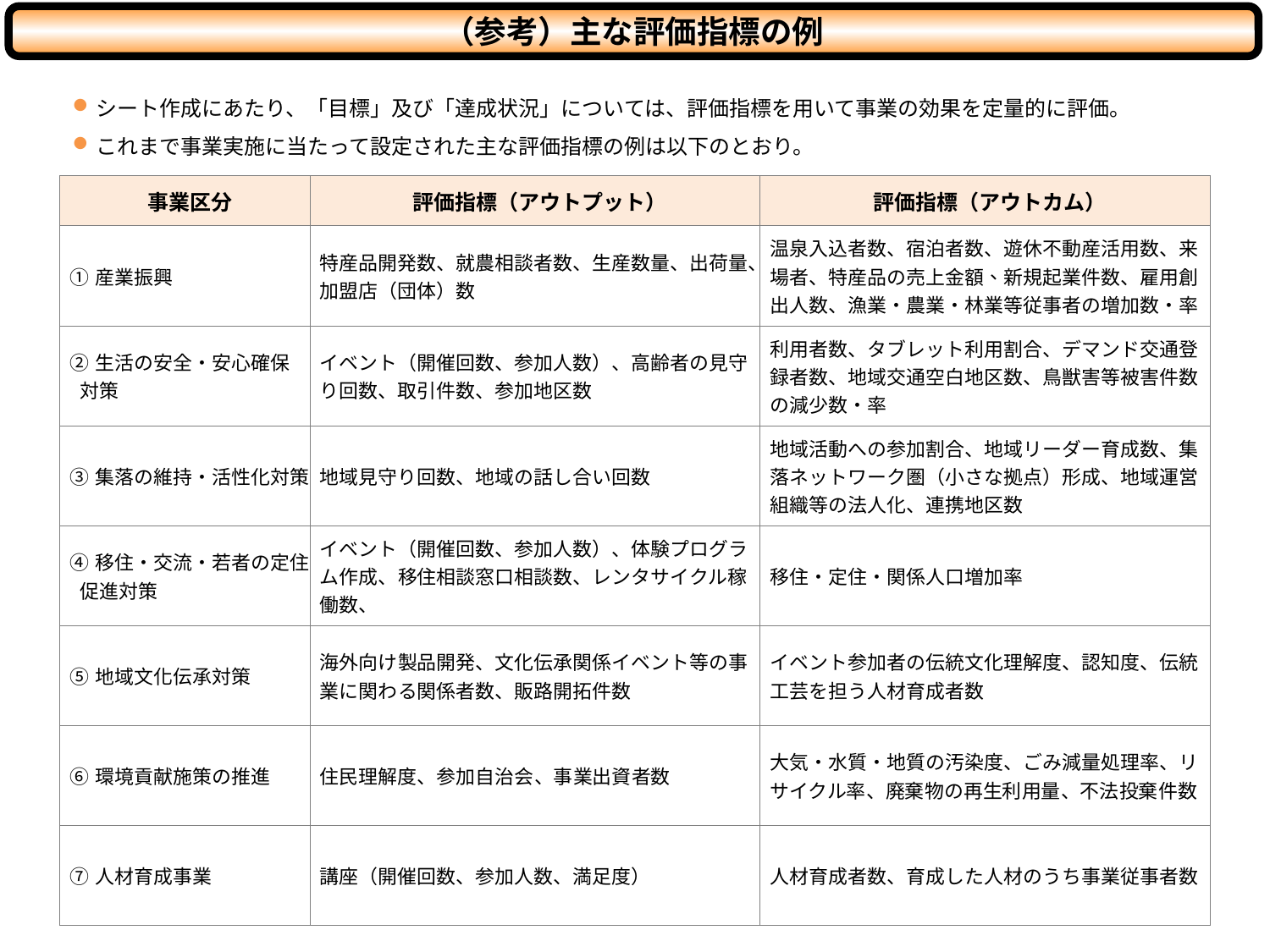

（参考）主な評価指標の例
シート作成にあたり、「目標」及び「達成状況」については、評価指標を用いて事業の効果を定量的に評価。
これまで事業実施に当たって設定された主な評価指標の例は以下のとおり。
| 事業区分 | 評価指標（アウトプット） | 評価指標（アウトカム） |
| --- | --- | --- |
| ①産業振興 | 特産品開発数、就農相談者数、生産数量、出荷量、加盟店（団体）数 | 温泉入込者数、宿泊者数、遊休不動産活用数、来場者、特産品の売上金額、新規起業件数、雇用創出人数、漁業・農業・林業等従事者の増加数・率 |
| ②生活の安全・安心確保 対策 | イベント（開催回数、参加人数）、高齢者の見守り回数、取引件数、参加地区数 | 利用者数、タブレット利用割合、デマンド交通登録者数、地域交通空白地区数、鳥獣害等被害件数の減少数・率 |
| ③集落の維持・活性化対策 | 地域見守り回数、地域の話し合い回数 | 地域活動への参加割合、地域リーダー育成数、集落ネットワーク圏（小さな拠点）形成、地域運営組織等の法人化、連携地区数 |
| ④移住・交流・若者の定住 促進対策 | イベント（開催回数、参加人数）、体験プログラム作成、移住相談窓口相談数、レンタサイクル稼働数、 | 移住・定住・関係人口増加率 |
| ⑤地域文化伝承対策 | 海外向け製品開発、文化伝承関係イベント等の事業に関わる関係者数、販路開拓件数 | イベント参加者の伝統文化理解度、認知度、伝統工芸を担う人材育成者数 |
| ⑥環境貢献施策の推進 | 住民理解度、参加自治会、事業出資者数 | 大気・水質・地質の汚染度、ごみ減量処理率、リサイクル率、廃棄物の再生利用量、不法投棄件数 |
| ⑦人材育成事業 | 講座（開催回数、参加人数、満足度） | 人材育成者数、育成した人材のうち事業従事者数 |